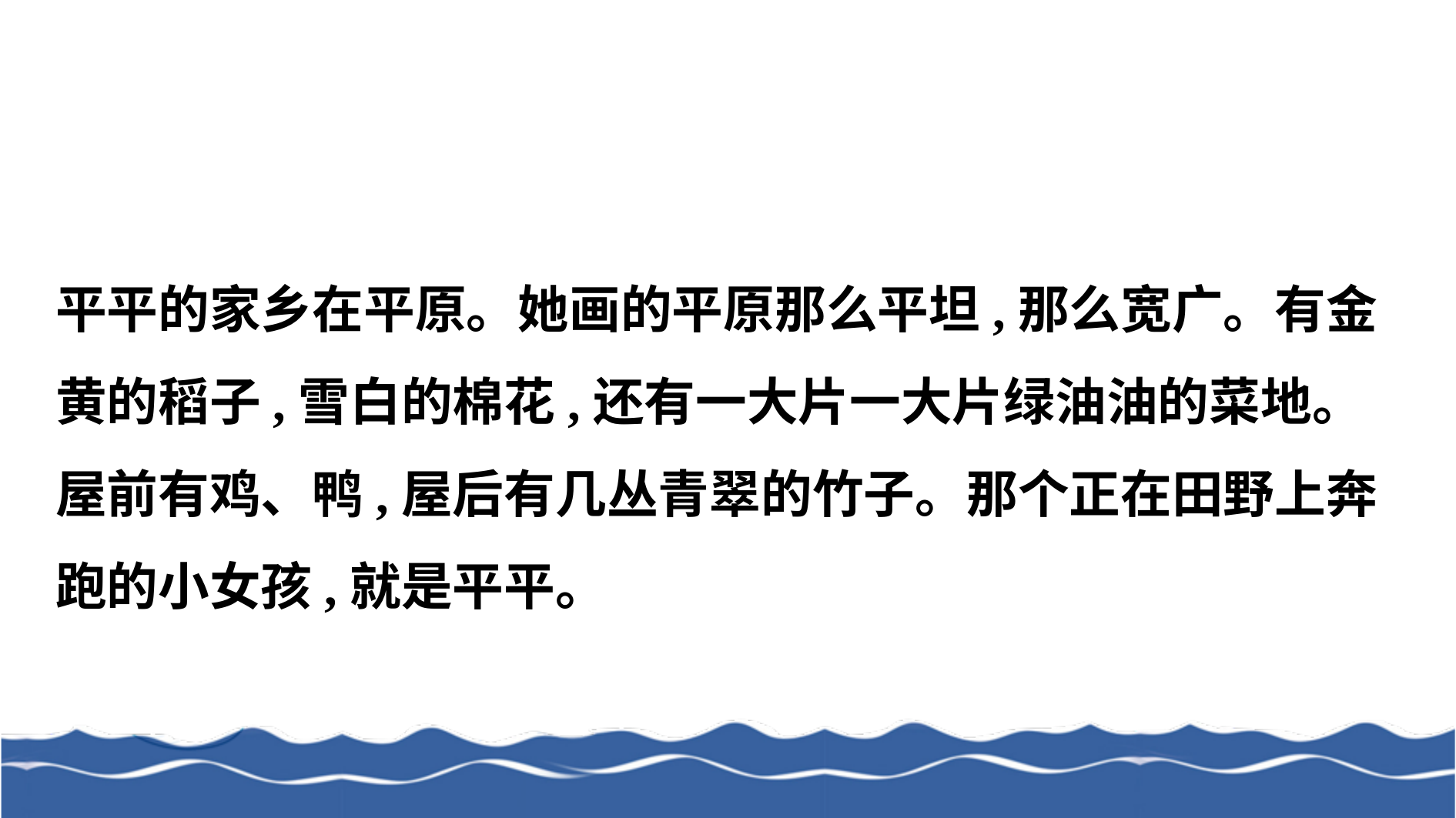

平平的家乡在平原。她画的平原那么平坦,那么宽广。有金黄的稻子,雪白的棉花,还有一大片一大片绿油油的菜地。屋前有鸡、鸭,屋后有几丛青翠的竹子。那个正在田野上奔跑的小女孩,就是平平。